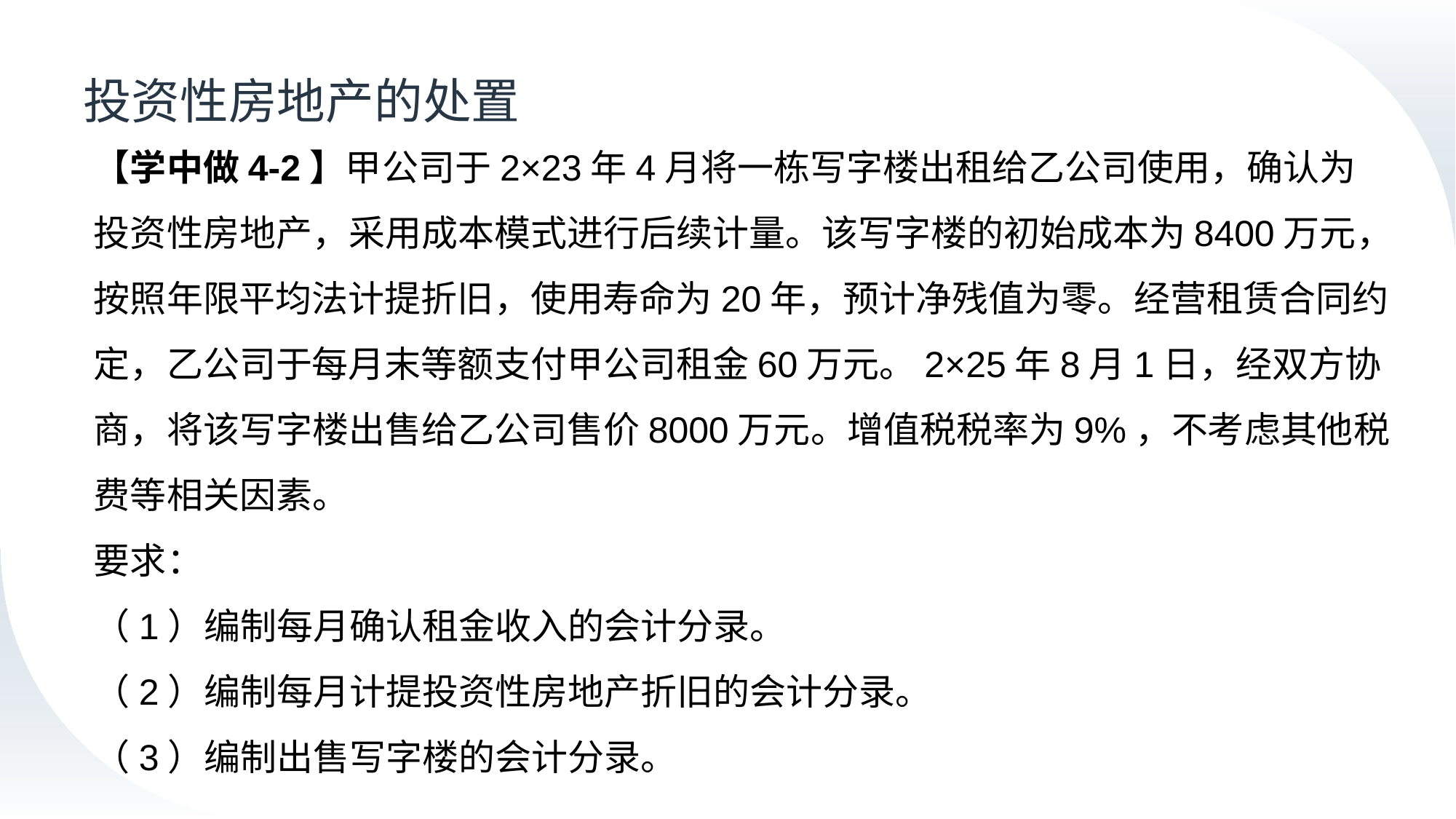

# 投资性房地产的处置
【学中做4-2】甲公司于2×23年4月将一栋写字楼出租给乙公司使用，确认为投资性房地产，采用成本模式进行后续计量。该写字楼的初始成本为8400万元，按照年限平均法计提折旧，使用寿命为20年，预计净残值为零。经营租赁合同约定，乙公司于每月末等额支付甲公司租金60万元。2×25年8月1日，经双方协商，将该写字楼出售给乙公司售价8000万元。增值税税率为9%，不考虑其他税费等相关因素。
要求：
（1）编制每月确认租金收入的会计分录。
（2）编制每月计提投资性房地产折旧的会计分录。
（3）编制出售写字楼的会计分录。